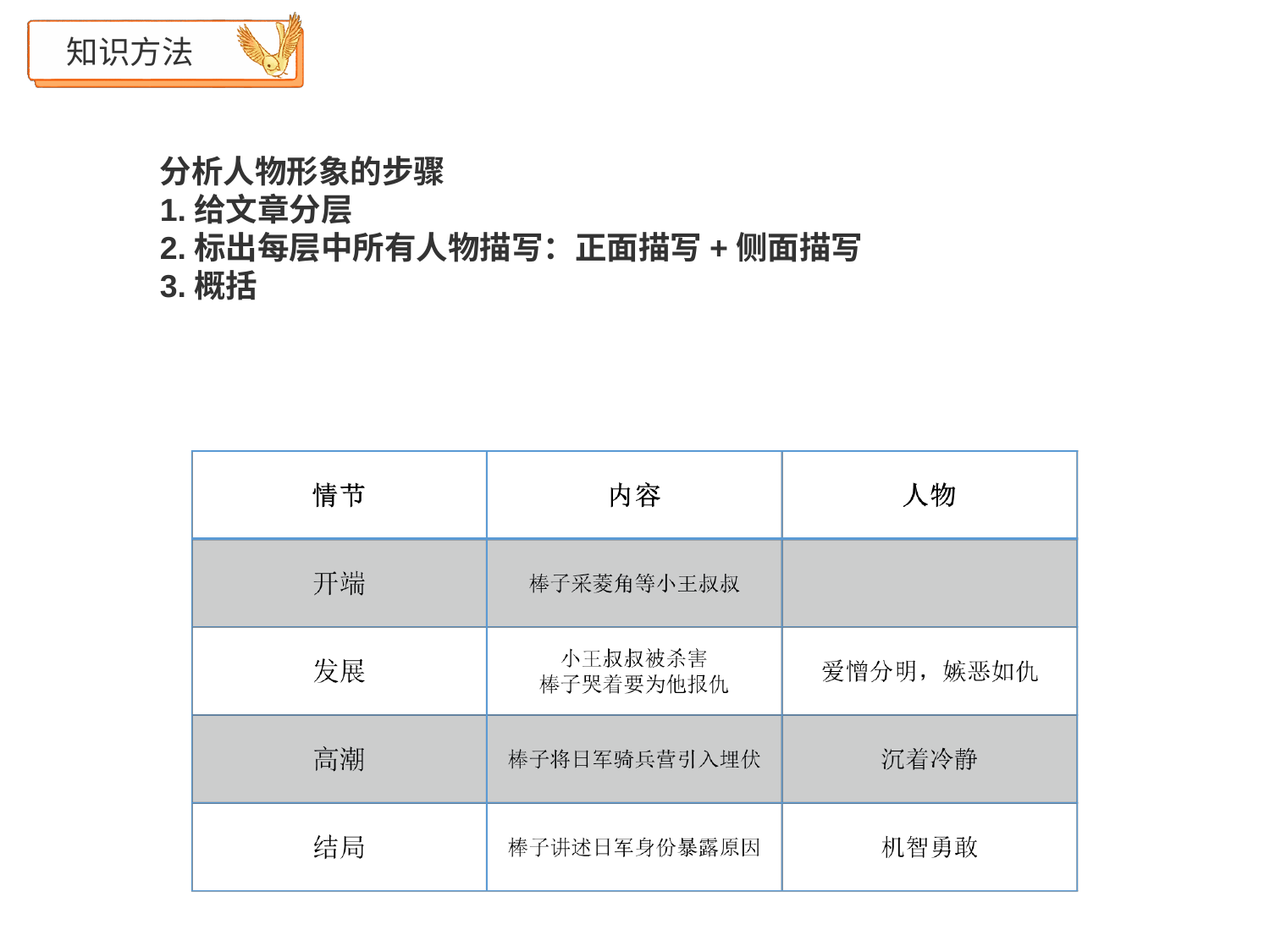

# 知识方法
分析人物形象的步骤
1.给文章分层
2.标出每层中所有人物描写：正面描写+侧面描写
3.概括